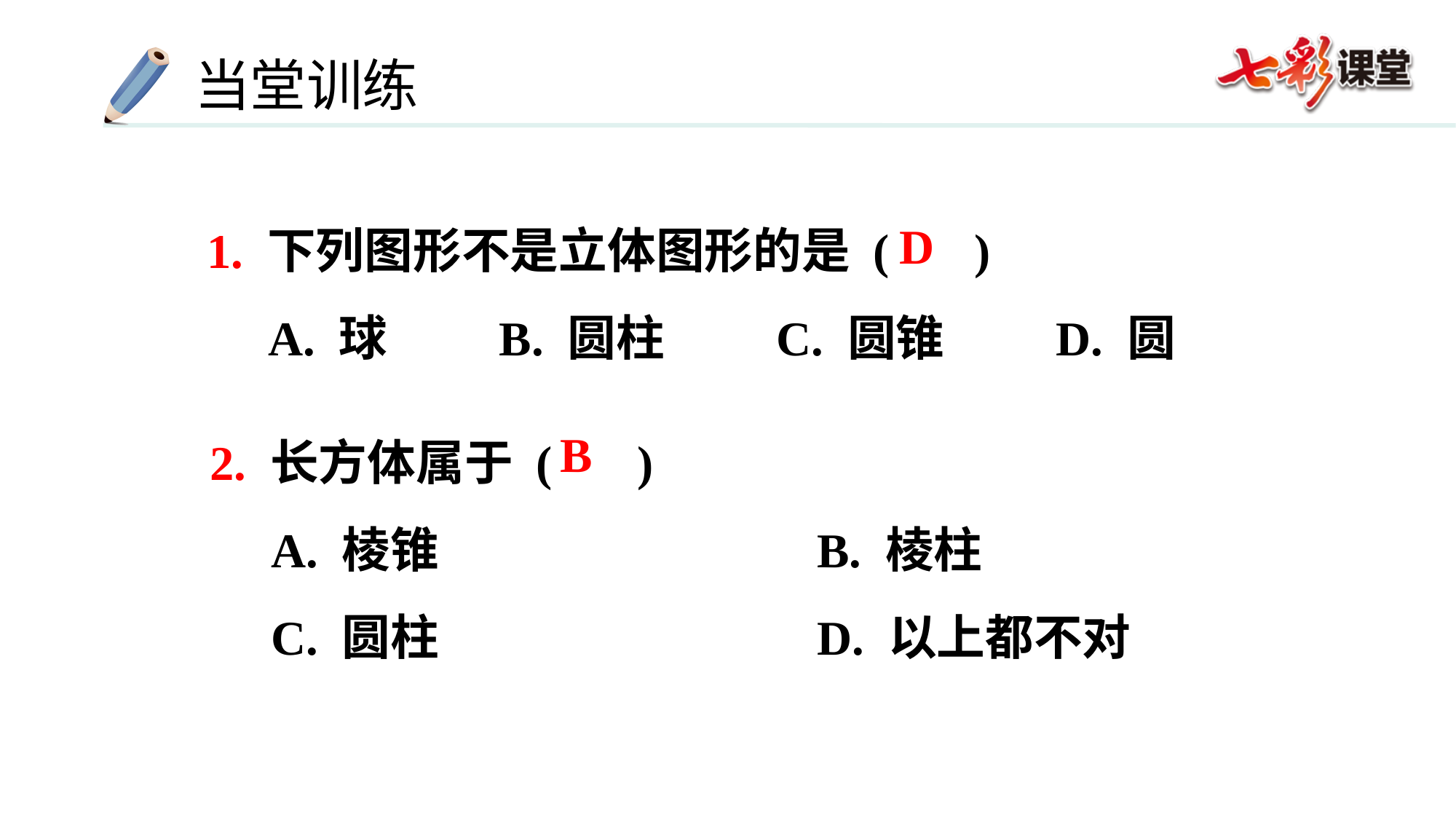

1. 下列图形不是立体图形的是 (       )
     A. 球         B. 圆柱         C. 圆锥         D. 圆

D
2. 长方体属于 (       )
     A. 棱锥                                 B. 棱柱
     C. 圆柱                                 D. 以上都不对

B